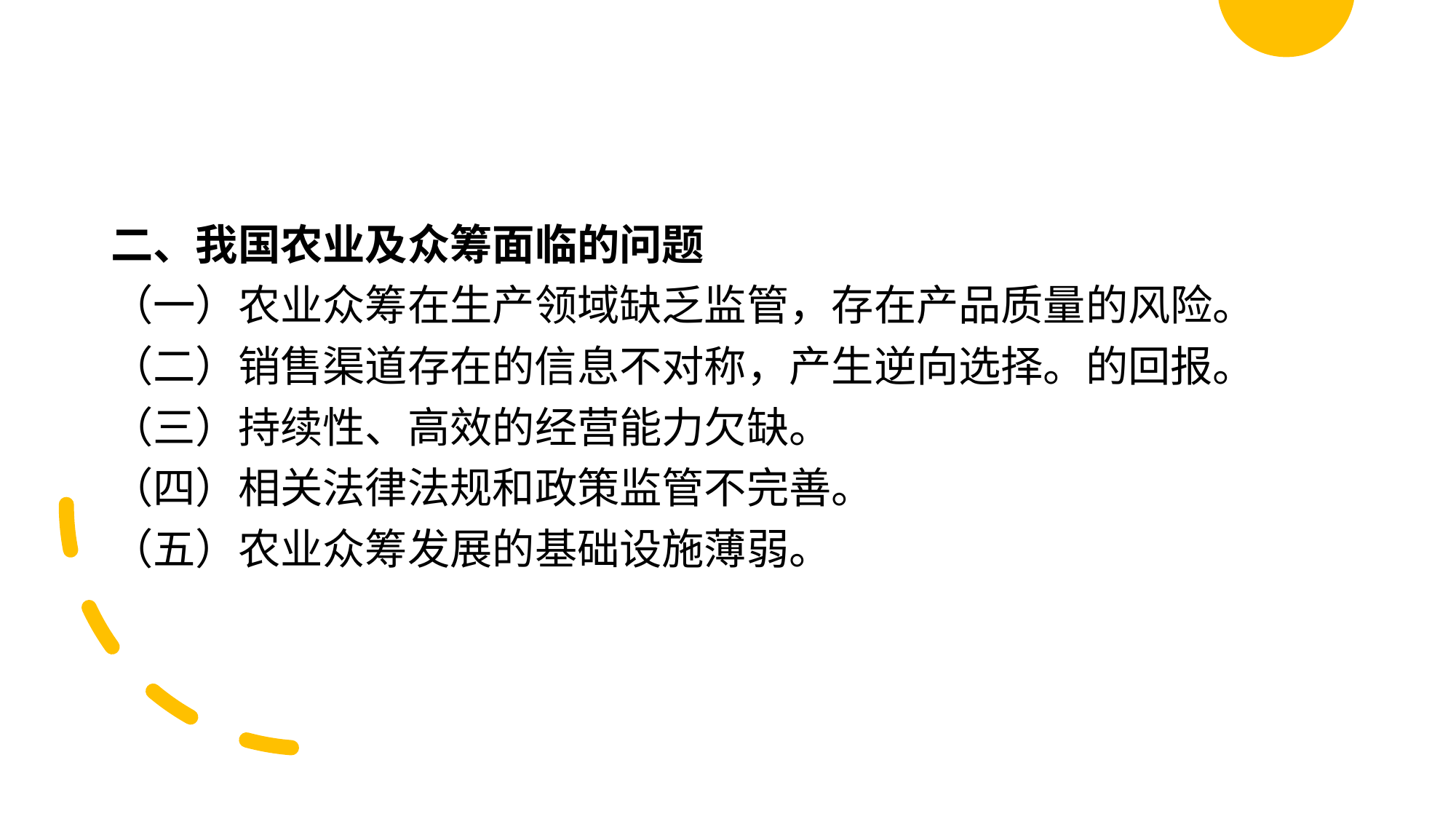

#
二、我国农业及众筹面临的问题
（一）农业众筹在生产领域缺乏监管，存在产品质量的风险。
（二）销售渠道存在的信息不对称，产生逆向选择。的回报。
（三）持续性、高效的经营能力欠缺。
（四）相关法律法规和政策监管不完善。
（五）农业众筹发展的基础设施薄弱。